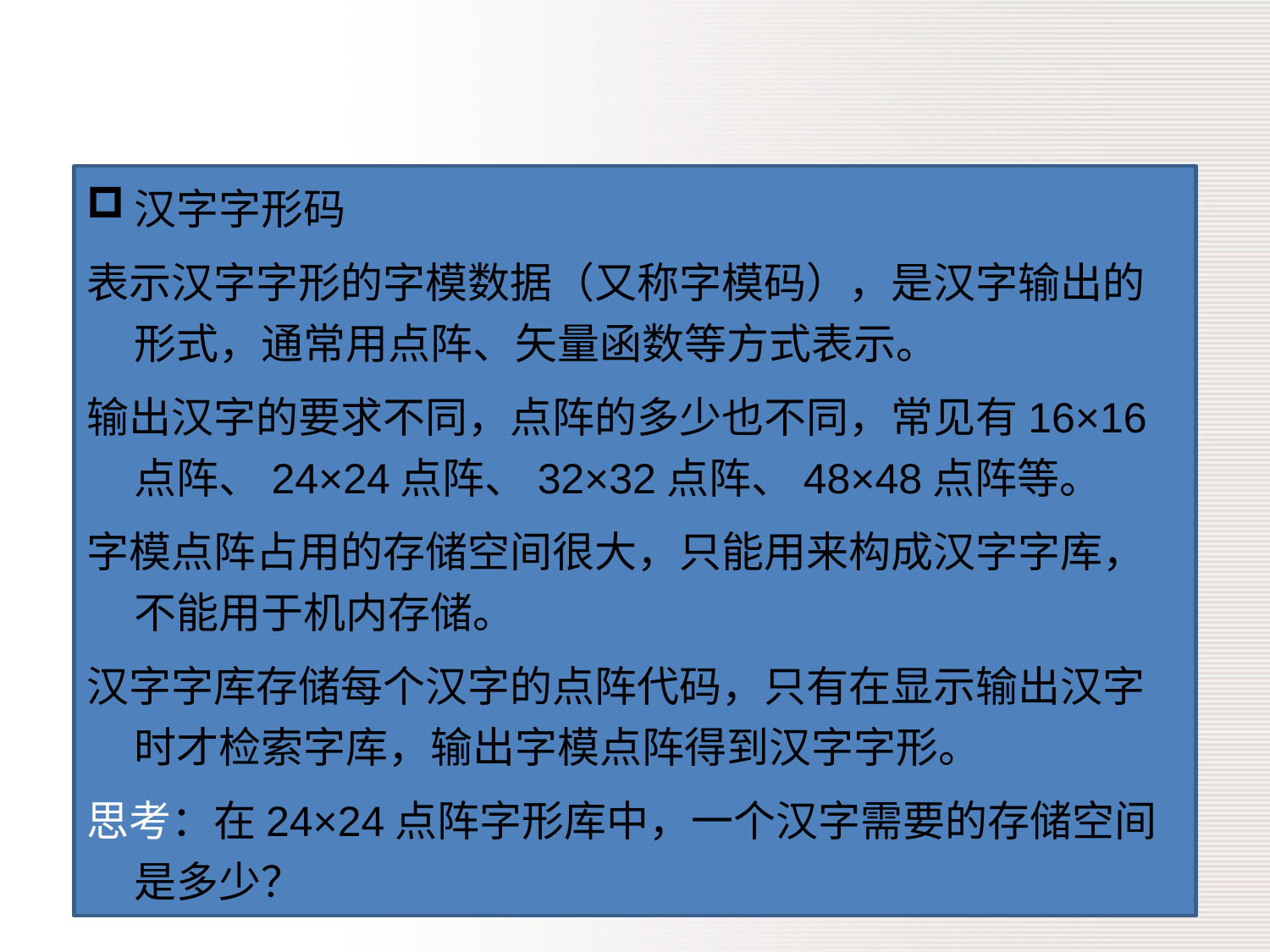

汉字字形码
表示汉字字形的字模数据（又称字模码），是汉字输出的形式，通常用点阵、矢量函数等方式表示。
输出汉字的要求不同，点阵的多少也不同，常见有16×16点阵、24×24点阵、32×32点阵、48×48点阵等。
字模点阵占用的存储空间很大，只能用来构成汉字字库，不能用于机内存储。
汉字字库存储每个汉字的点阵代码，只有在显示输出汉字时才检索字库，输出字模点阵得到汉字字形。
思考：在24×24点阵字形库中，一个汉字需要的存储空间是多少？